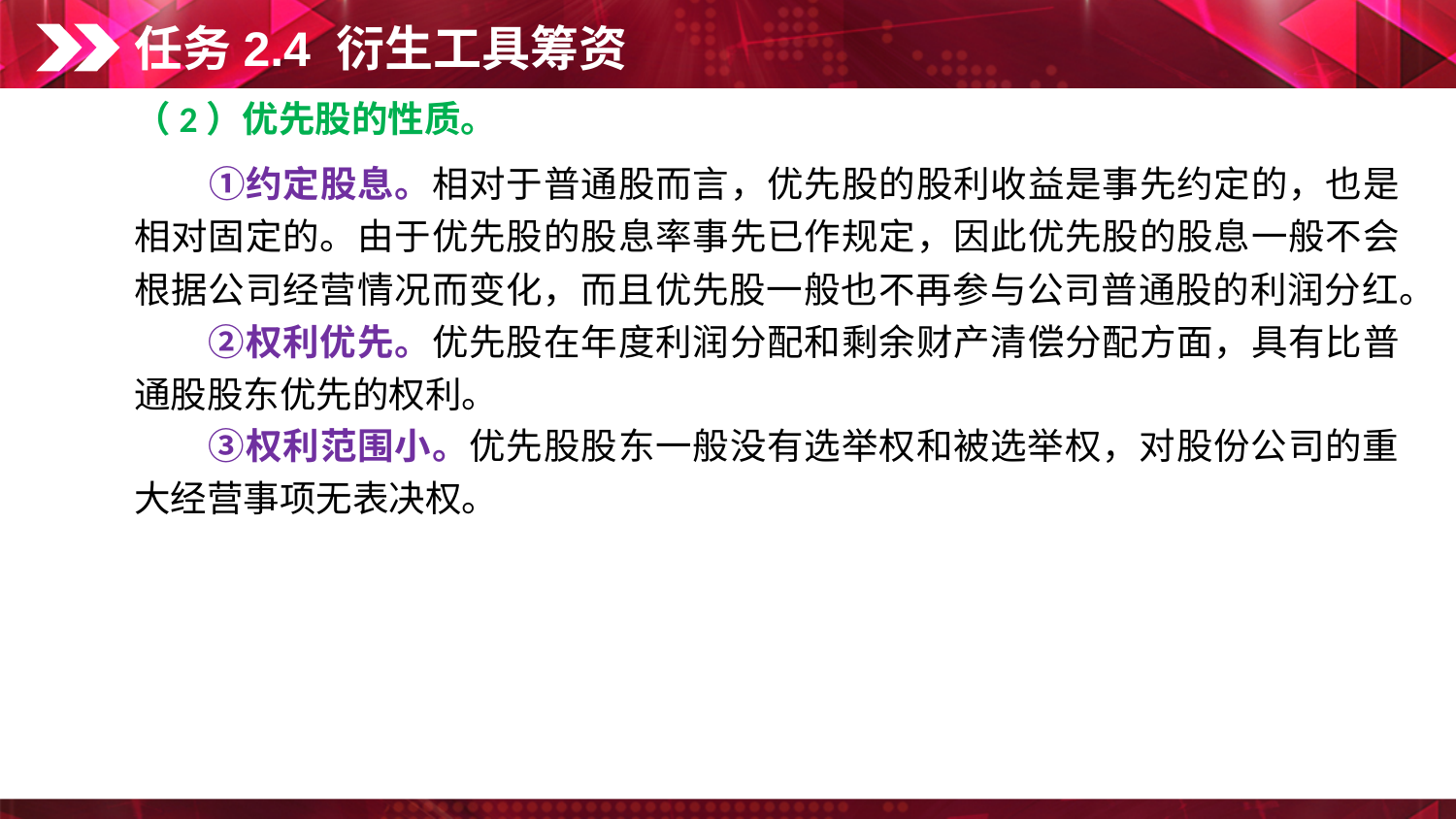

任务2.4 衍生工具筹资

（2）优先股的性质。
　　①约定股息。相对于普通股而言，优先股的股利收益是事先约定的，也是相对固定的。由于优先股的股息率事先已作规定，因此优先股的股息一般不会根据公司经营情况而变化，而且优先股一般也不再参与公司普通股的利润分红。
　　②权利优先。优先股在年度利润分配和剩余财产清偿分配方面，具有比普通股股东优先的权利。
　　③权利范围小。优先股股东一般没有选举权和被选举权，对股份公司的重大经营事项无表决权。